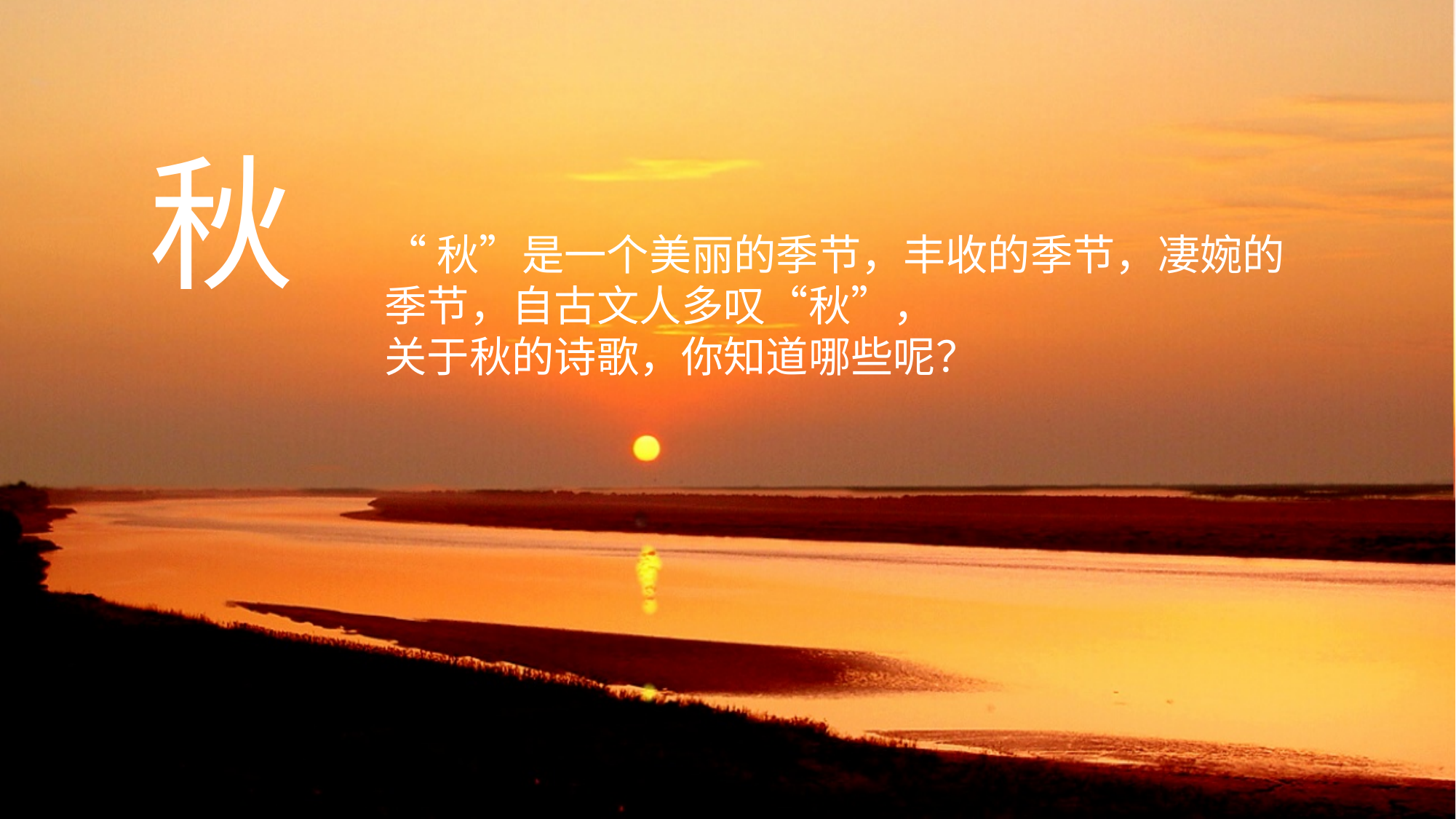

秋
“秋”是一个美丽的季节，丰收的季节，凄婉的季节，自古文人多叹“秋”，
关于秋的诗歌，你知道哪些呢？